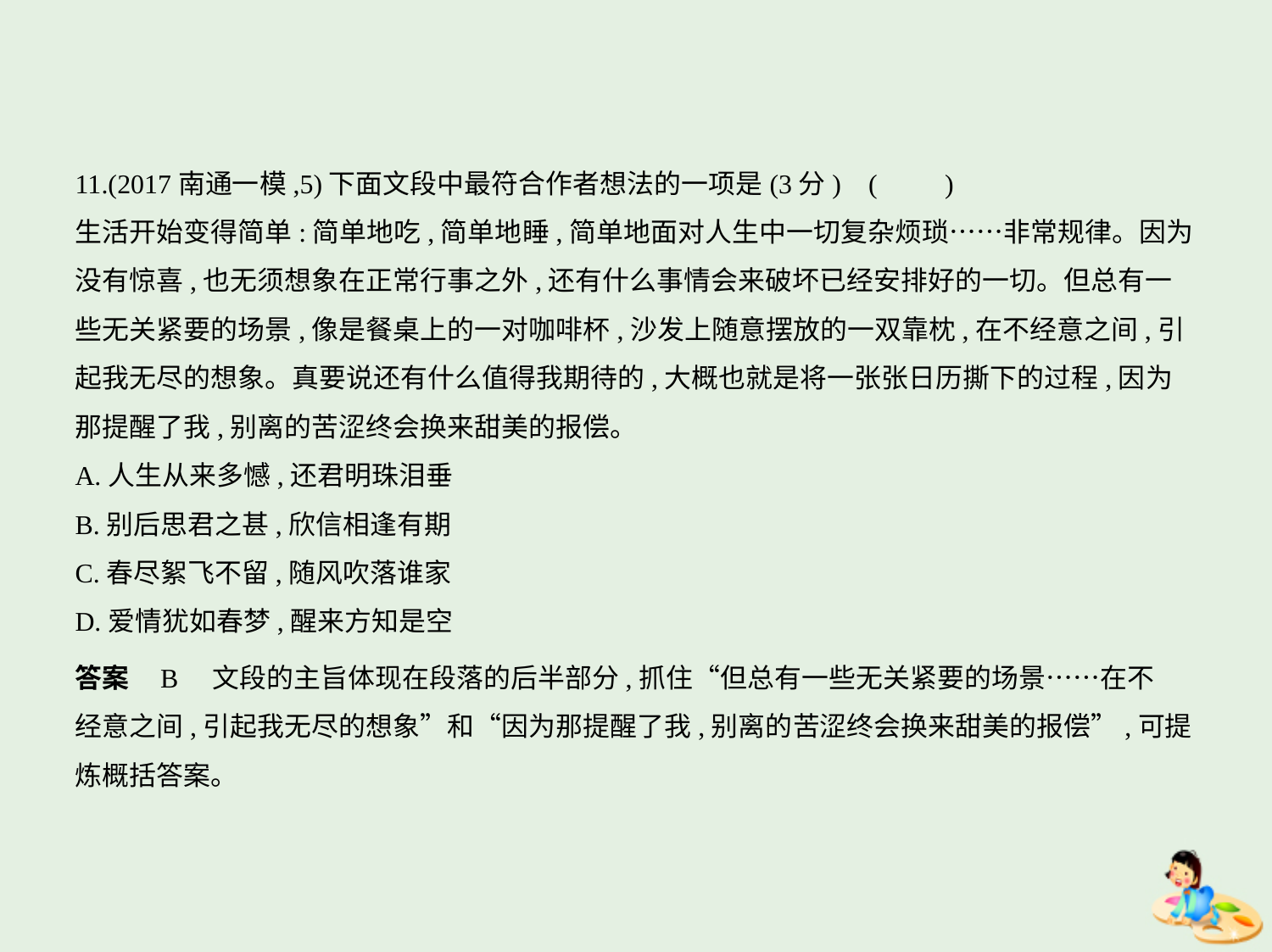

11.(2017南通一模,5)下面文段中最符合作者想法的一项是(3分) (　　)
生活开始变得简单:简单地吃,简单地睡,简单地面对人生中一切复杂烦琐……非常规律。因为
没有惊喜,也无须想象在正常行事之外,还有什么事情会来破坏已经安排好的一切。但总有一
些无关紧要的场景,像是餐桌上的一对咖啡杯,沙发上随意摆放的一双靠枕,在不经意之间,引
起我无尽的想象。真要说还有什么值得我期待的,大概也就是将一张张日历撕下的过程,因为
那提醒了我,别离的苦涩终会换来甜美的报偿。
A.人生从来多憾,还君明珠泪垂
B.别后思君之甚,欣信相逢有期
C.春尽絮飞不留,随风吹落谁家
D.爱情犹如春梦,醒来方知是空
答案    B　文段的主旨体现在段落的后半部分,抓住“但总有一些无关紧要的场景……在不
经意之间,引起我无尽的想象”和“因为那提醒了我,别离的苦涩终会换来甜美的报偿”,可提
炼概括答案。